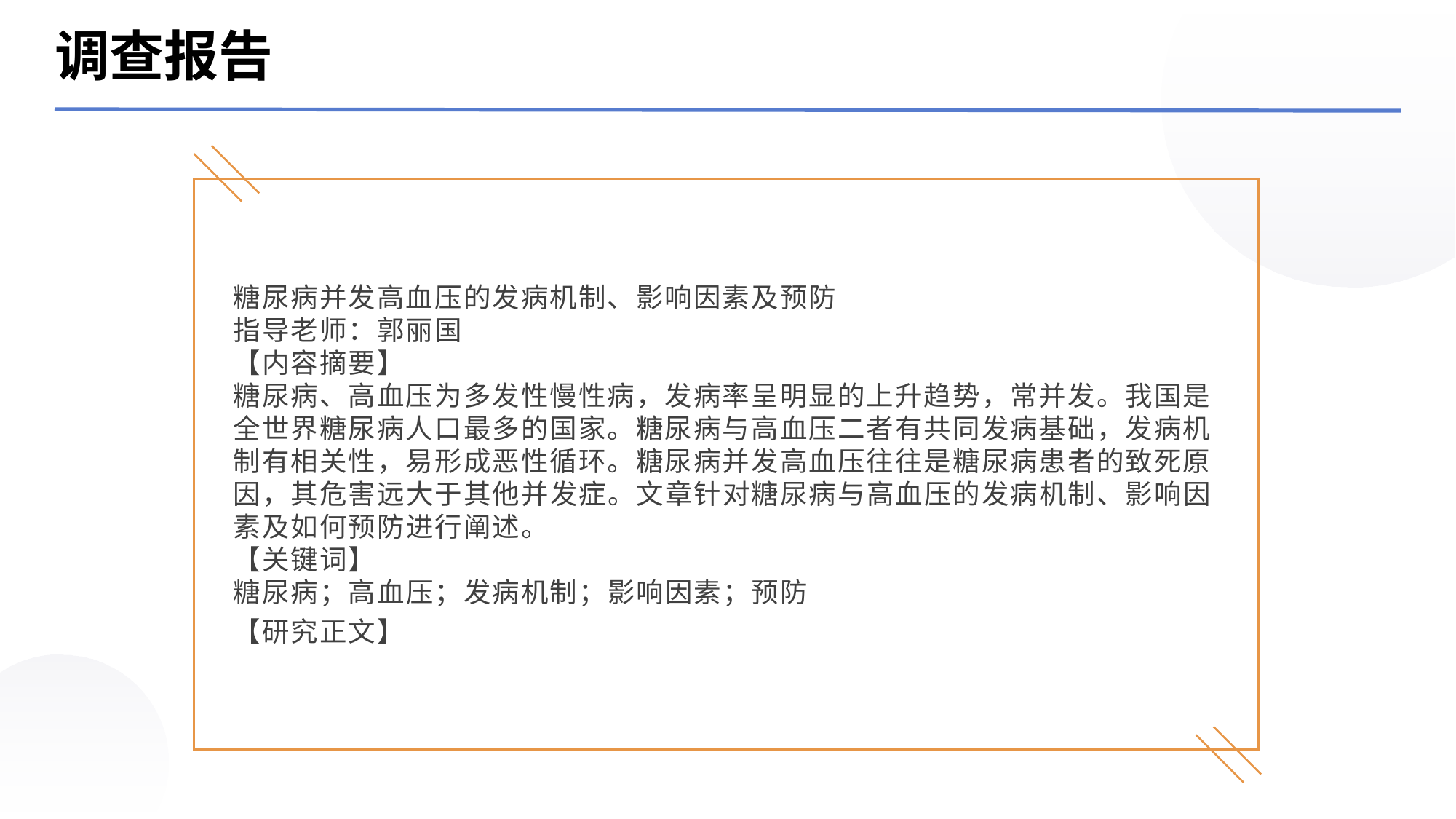

调查报告

糖尿病并发高血压的发病机制、影响因素及预防
指导老师：郭丽国
【内容摘要】
糖尿病、高血压为多发性慢性病，发病率呈明显的上升趋势，常并发。我国是全世界糖尿病人口最多的国家。糖尿病与高血压二者有共同发病基础，发病机制有相关性，易形成恶性循环。糖尿病并发高血压往往是糖尿病患者的致死原因，其危害远大于其他并发症。文章针对糖尿病与高血压的发病机制、影响因素及如何预防进行阐述。
【关键词】
糖尿病；高血压；发病机制；影响因素；预防
【研究正文】